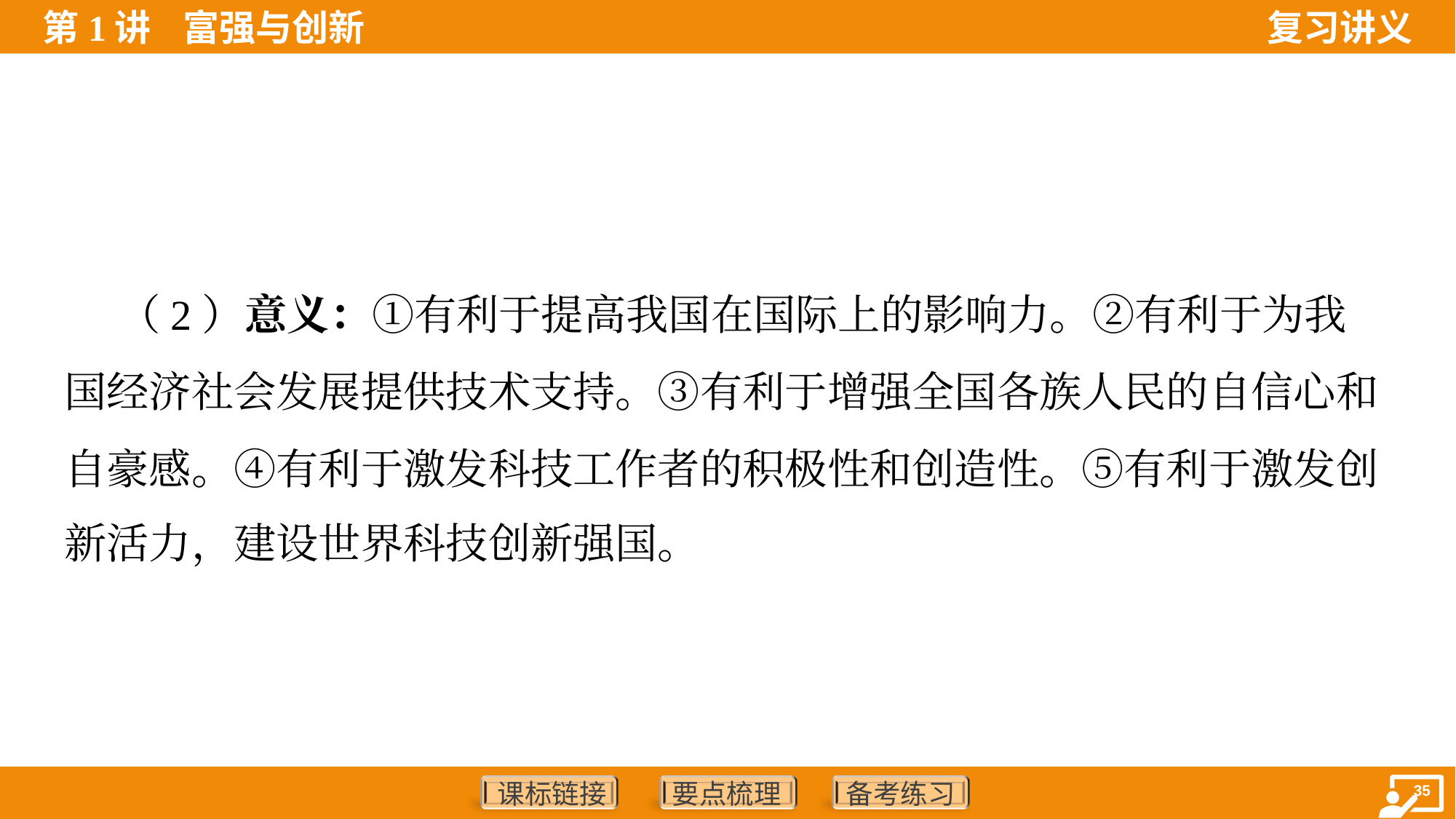

（2）意义：①有利于提高我国在国际上的影响力。②有利于为我
国经济社会发展提供技术支持。③有利于增强全国各族人民的自信心和
自豪感。④有利于激发科技工作者的积极性和创造性。⑤有利于激发创
新活力，建设世界科技创新强国。